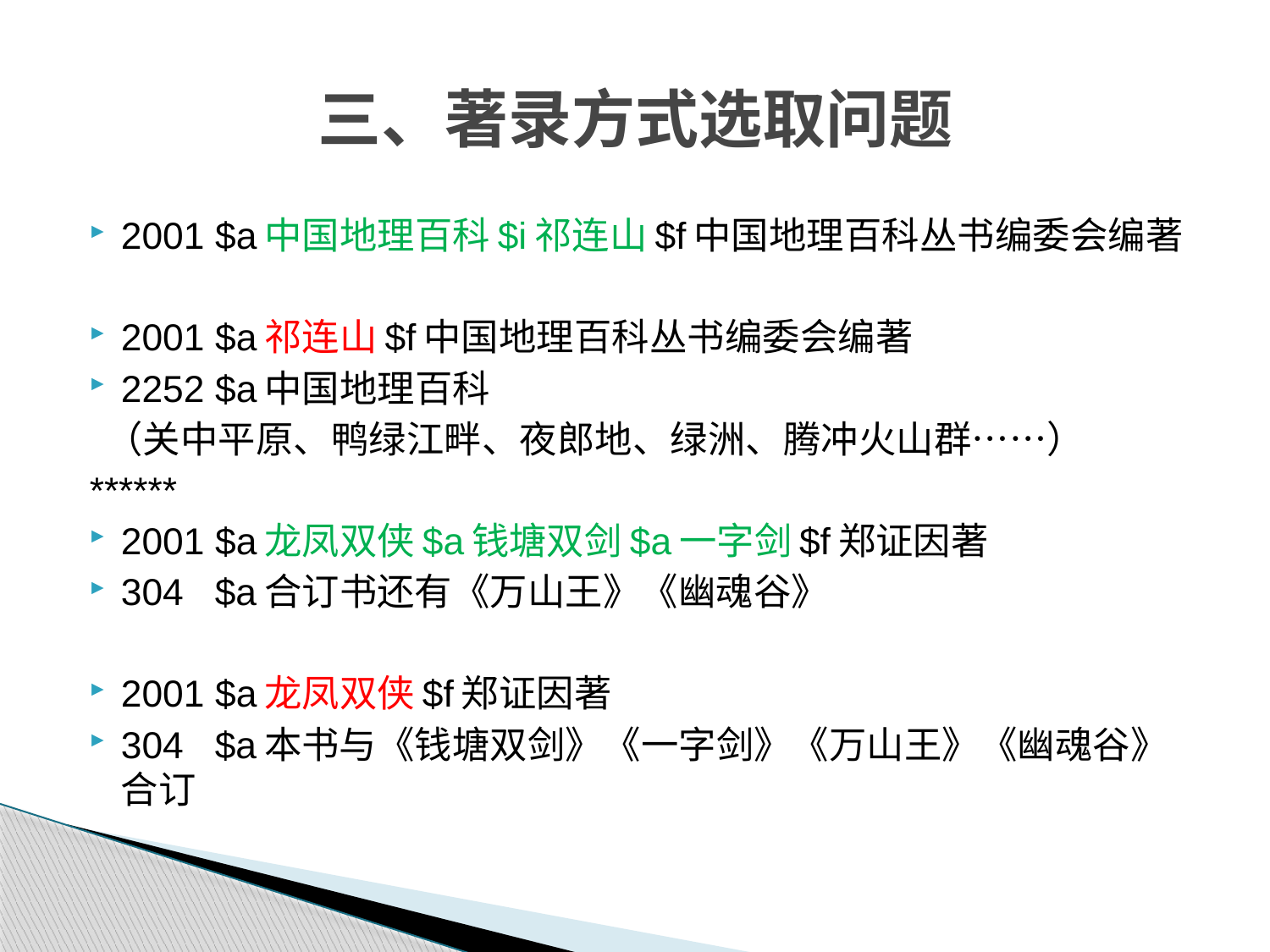

# 三、著录方式选取问题
2001 $a中国地理百科$i祁连山$f中国地理百科丛书编委会编著

2001 $a祁连山$f中国地理百科丛书编委会编著
2252 $a中国地理百科
 （关中平原、鸭绿江畔、夜郎地、绿洲、腾冲火山群……）
******
2001 $a龙凤双侠$a钱塘双剑$a一字剑$f郑证因著
304   $a合订书还有《万山王》《幽魂谷》

2001 $a龙凤双侠$f郑证因著
304   $a本书与《钱塘双剑》《一字剑》《万山王》《幽魂谷》合订